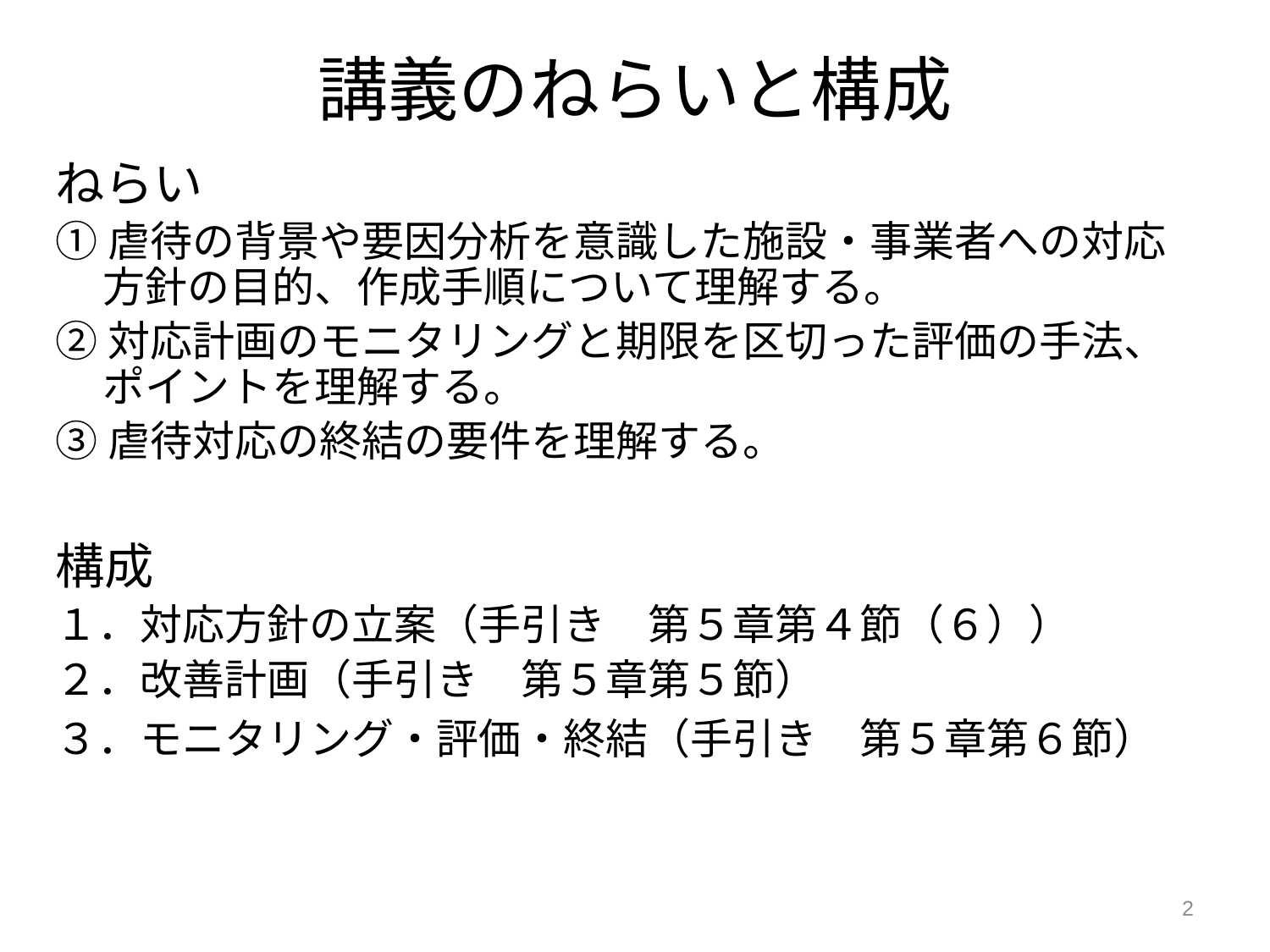

# 講義のねらいと構成
ねらい
①虐待の背景や要因分析を意識した施設・事業者への対応方針の目的、作成手順について理解する。
②対応計画のモニタリングと期限を区切った評価の手法、ポイントを理解する。
③虐待対応の終結の要件を理解する。

構成
１．対応方針の立案（手引き　第５章第４節（６））
２．改善計画（手引き　第５章第５節）
３．モニタリング・評価・終結（手引き　第５章第６節）

2